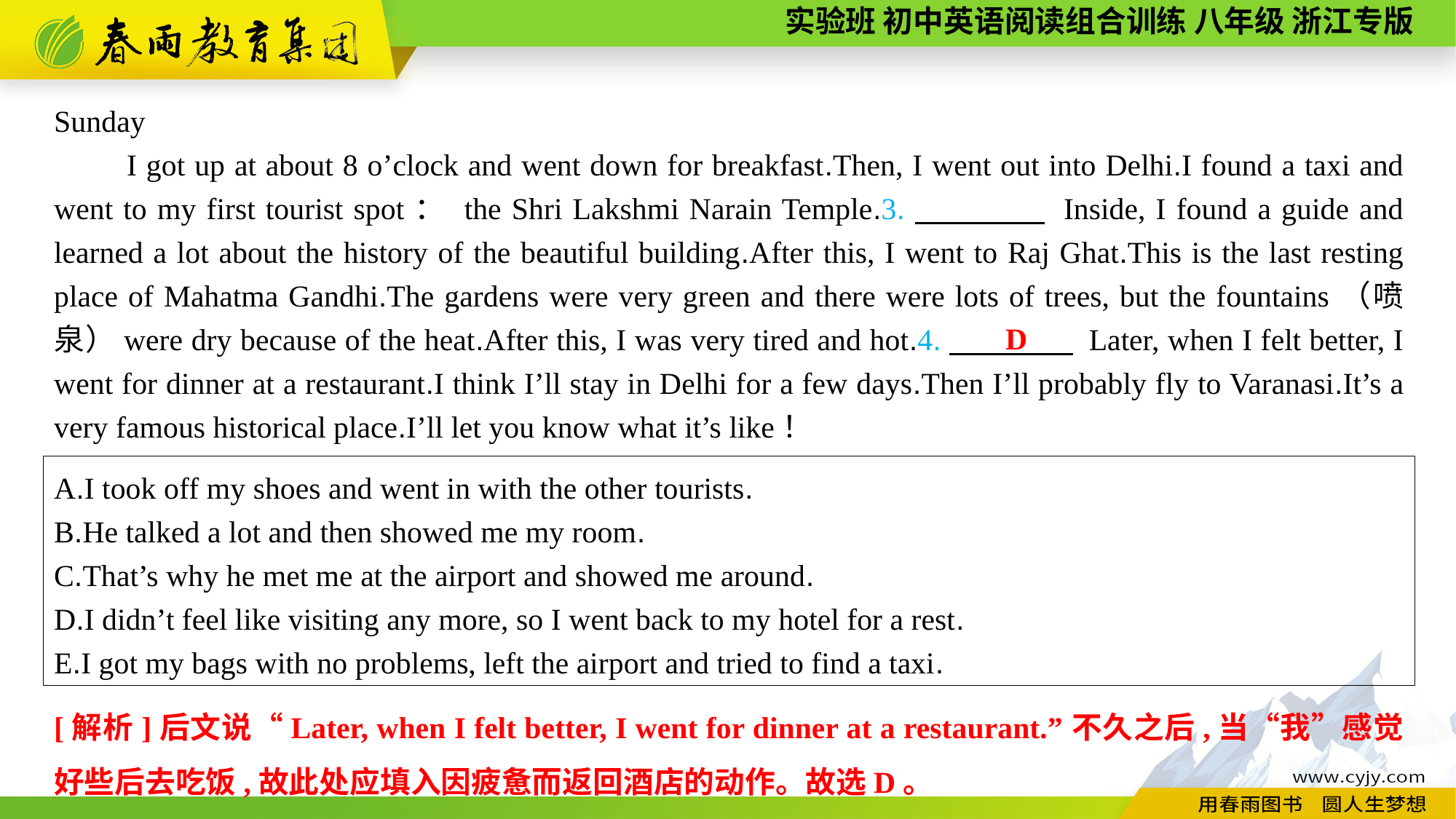

Sunday
I got up at about 8 o’clock and went down for breakfast.Then, I went out into Delhi.I found a taxi and went to my first tourist spot： the Shri Lakshmi Narain Temple.3.　　　　 Inside, I found a guide and learned a lot about the history of the beautiful building.After this, I went to Raj Ghat.This is the last resting place of Mahatma Gandhi.The gardens were very green and there were lots of trees, but the fountains（喷泉）were dry because of the heat.After this, I was very tired and hot.4.　　　　 Later, when I felt better, I went for dinner at a restaurant.I think I’ll stay in Delhi for a few days.Then I’ll probably fly to Varanasi.It’s a very famous historical place.I’ll let you know what it’s like！
D
A.I took off my shoes and went in with the other tourists.
B.He talked a lot and then showed me my room.
C.That’s why he met me at the airport and showed me around.
D.I didn’t feel like visiting any more, so I went back to my hotel for a rest.
E.I got my bags with no problems, left the airport and tried to find a taxi.
[解析]后文说“Later, when I felt better, I went for dinner at a restaurant.”不久之后,当“我”感觉好些后去吃饭,故此处应填入因疲惫而返回酒店的动作。故选D。